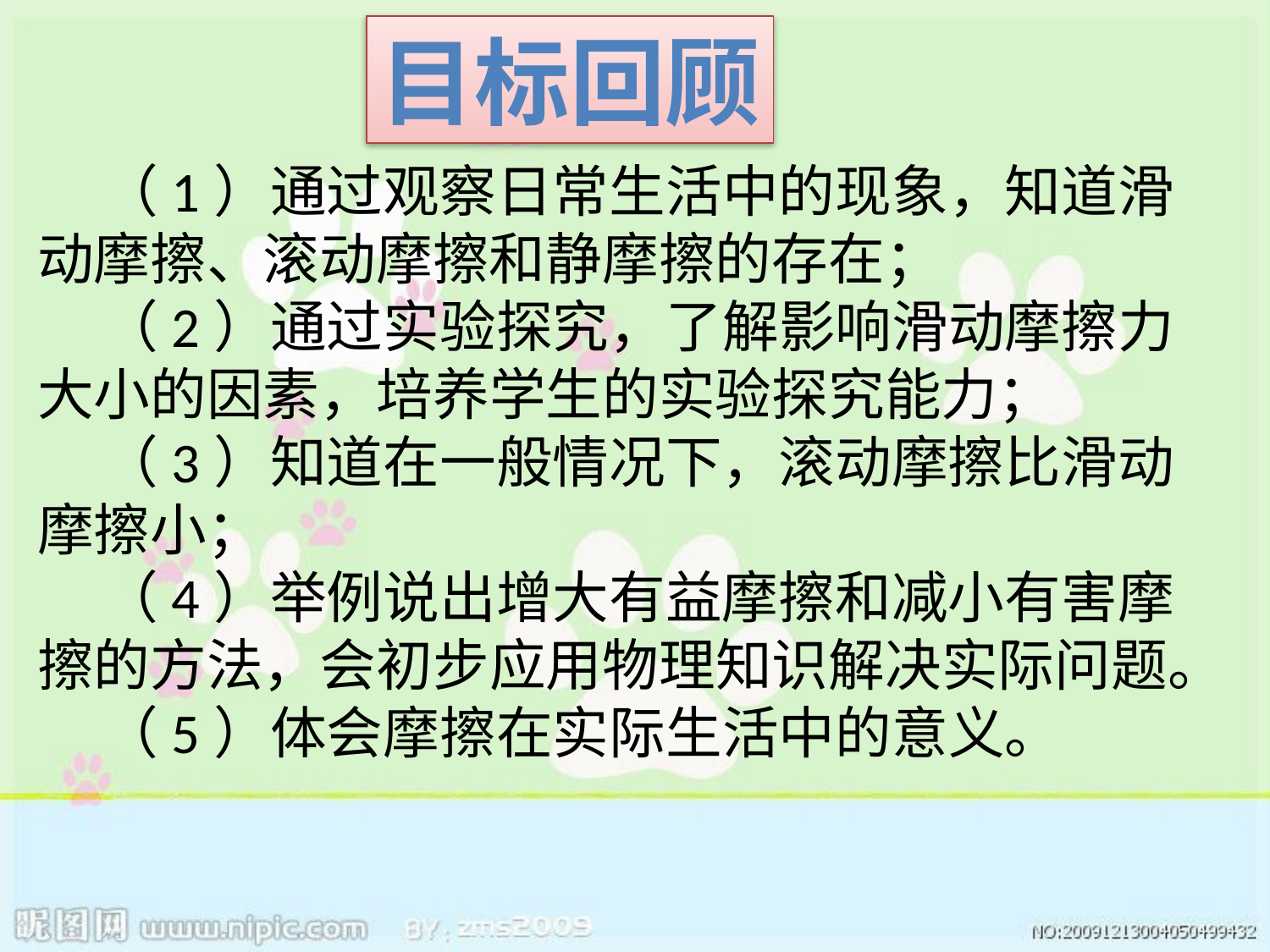

目标回顾
    （1）通过观察日常生活中的现象，知道滑动摩擦、滚动摩擦和静摩擦的存在；
    （2）通过实验探究，了解影响滑动摩擦力大小的因素，培养学生的实验探究能力；
    （3）知道在一般情况下，滚动摩擦比滑动摩擦小；
    （4）举例说出增大有益摩擦和减小有害摩擦的方法，会初步应用物理知识解决实际问题。
    （5）体会摩擦在实际生活中的意义。